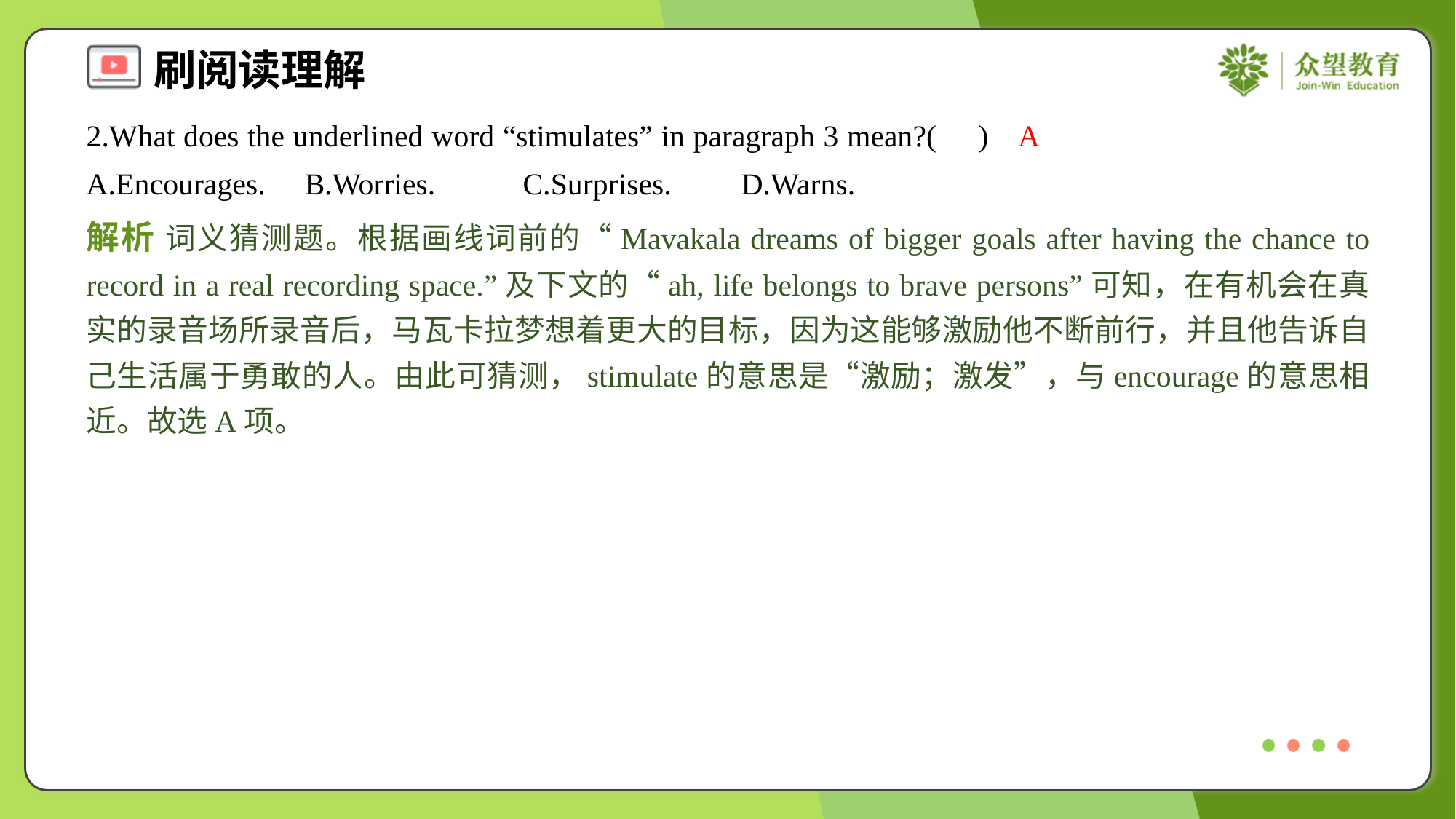

2.What does the underlined word “stimulates” in paragraph 3 mean?(     )
A
A.Encourages.	B.Worries.	C.Surprises.	D.Warns.
解析 词义猜测题。根据画线词前的“Mavakala dreams of bigger goals after having the chance to record in a real recording space.”及下文的“ah, life belongs to brave persons”可知，在有机会在真实的录音场所录音后，马瓦卡拉梦想着更大的目标，因为这能够激励他不断前行，并且他告诉自己生活属于勇敢的人。由此可猜测，stimulate的意思是“激励；激发”，与encourage的意思相近。故选A项。